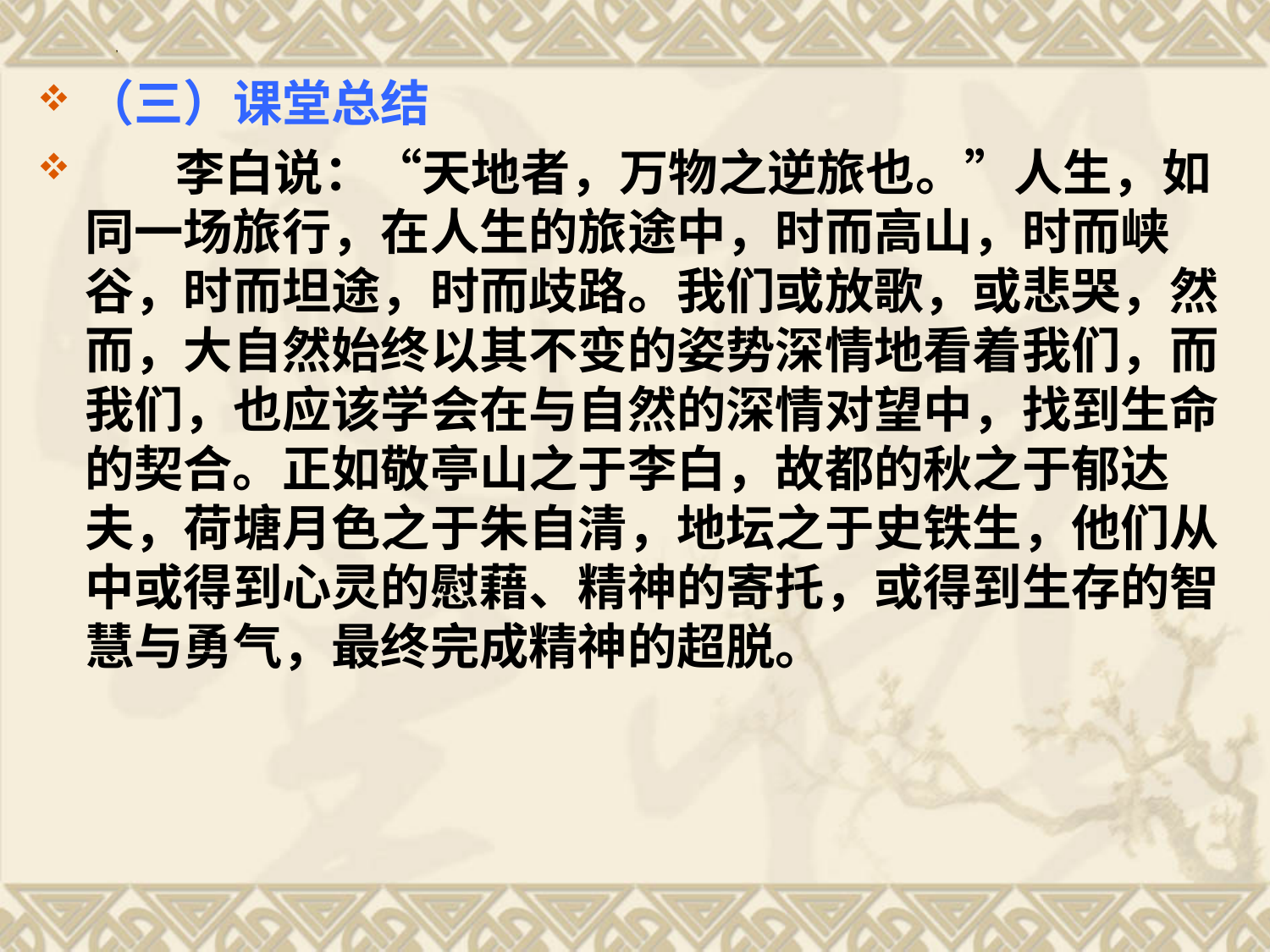

（三）课堂总结
       李白说：“天地者，万物之逆旅也。”人生，如同一场旅行，在人生的旅途中，时而高山，时而峡谷，时而坦途，时而歧路。我们或放歌，或悲哭，然而，大自然始终以其不变的姿势深情地看着我们，而我们，也应该学会在与自然的深情对望中，找到生命的契合。正如敬亭山之于李白，故都的秋之于郁达夫，荷塘月色之于朱自清，地坛之于史铁生，他们从中或得到心灵的慰藉、精神的寄托，或得到生存的智慧与勇气，最终完成精神的超脱。